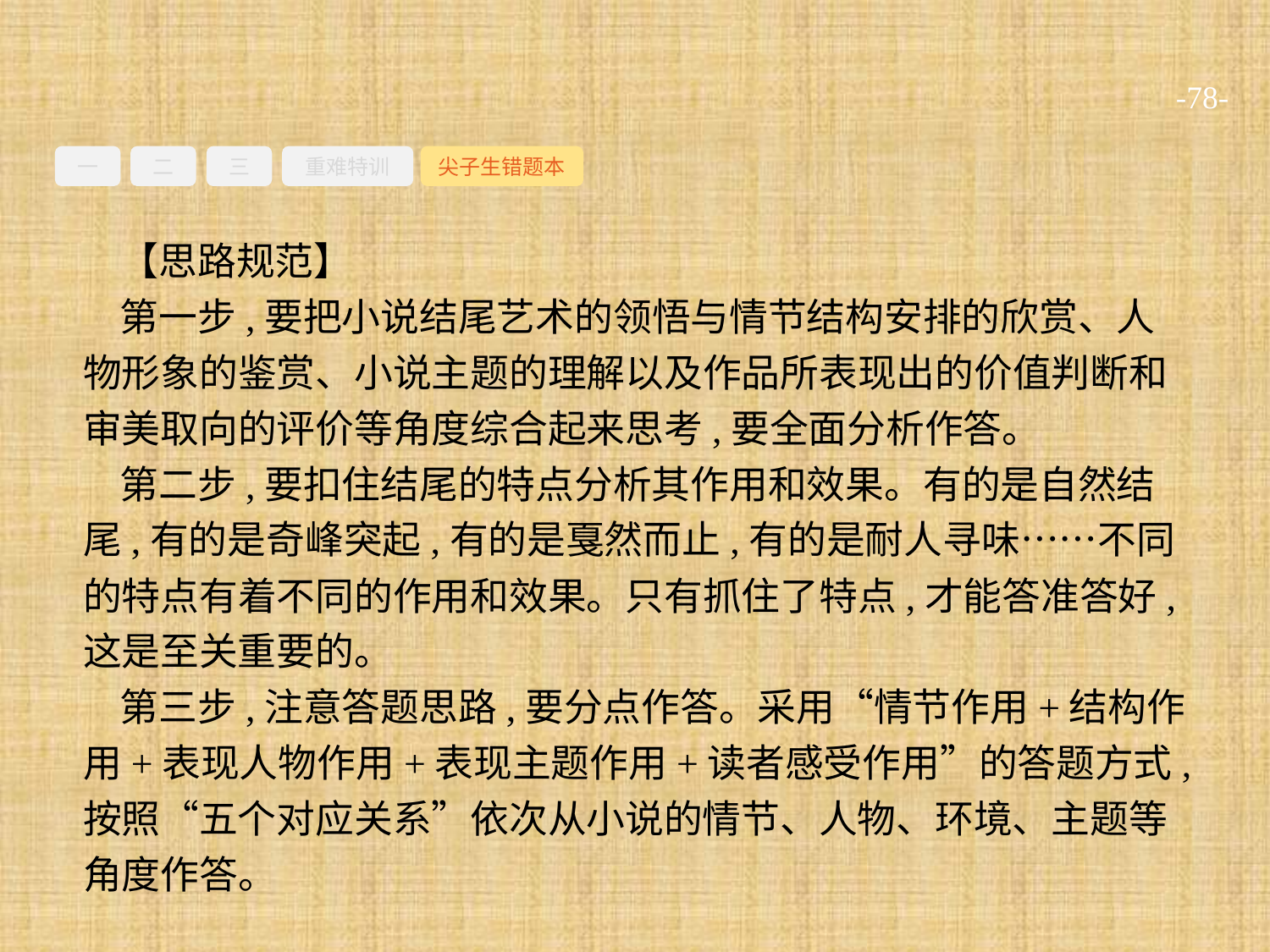

-78-
一
二
三
重难特训
尖子生错题本
【思路规范】
第一步,要把小说结尾艺术的领悟与情节结构安排的欣赏、人物形象的鉴赏、小说主题的理解以及作品所表现出的价值判断和审美取向的评价等角度综合起来思考,要全面分析作答。
第二步,要扣住结尾的特点分析其作用和效果。有的是自然结尾,有的是奇峰突起,有的是戛然而止,有的是耐人寻味……不同的特点有着不同的作用和效果。只有抓住了特点,才能答准答好,这是至关重要的。
第三步,注意答题思路,要分点作答。采用“情节作用+结构作用+表现人物作用+表现主题作用+读者感受作用”的答题方式,按照“五个对应关系”依次从小说的情节、人物、环境、主题等角度作答。